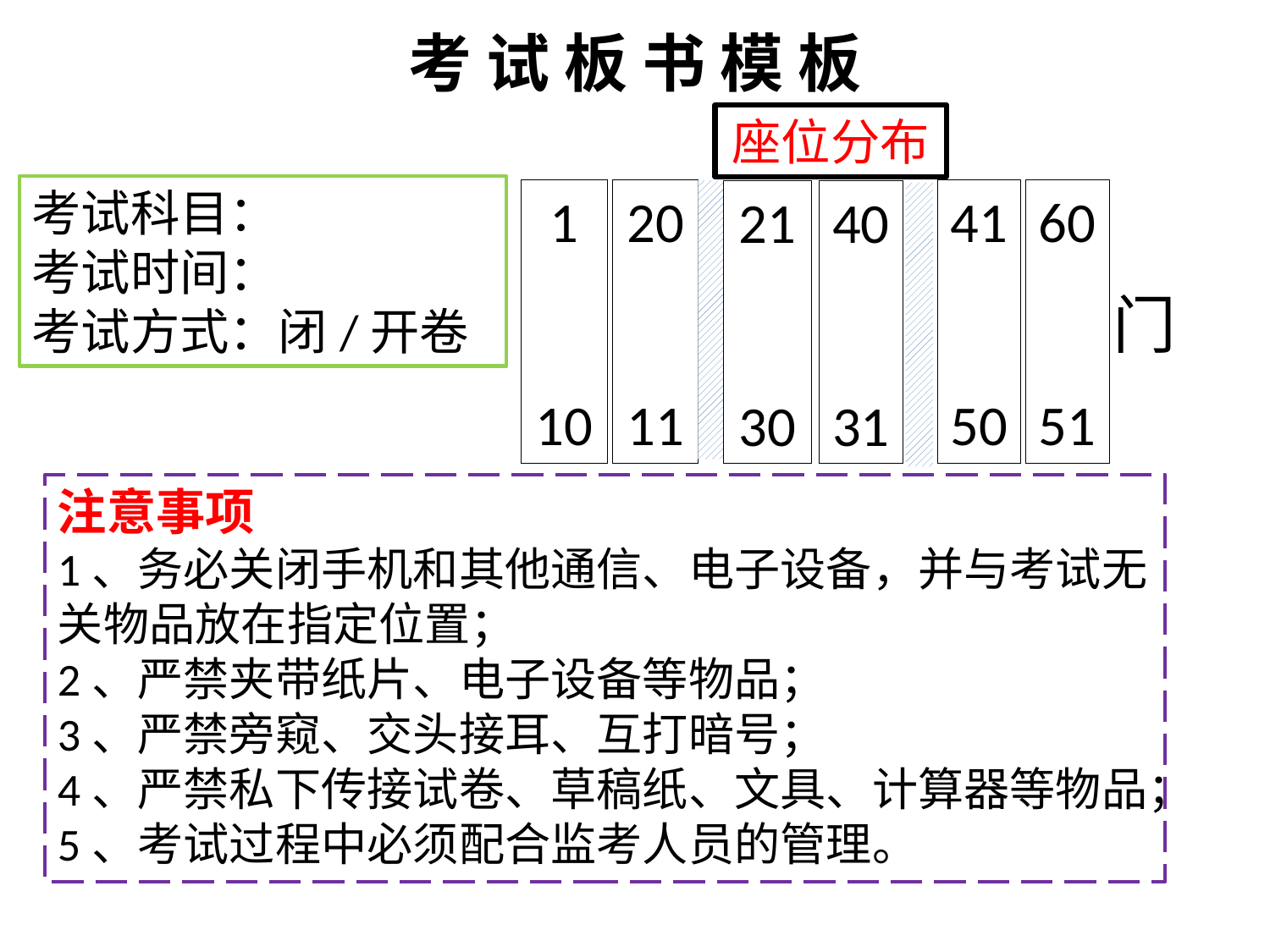

考 试 板 书 模 板
座位分布
考试科目：
考试时间：
考试方式：闭/开卷
1

10
20

11
41

50
60

51

21

30
40

31

门
注意事项
1、务必关闭手机和其他通信、电子设备，并与考试无关物品放在指定位置；
2、严禁夹带纸片、电子设备等物品；
3、严禁旁窥、交头接耳、互打暗号；
4、严禁私下传接试卷、草稿纸、文具、计算器等物品；
5、考试过程中必须配合监考人员的管理。